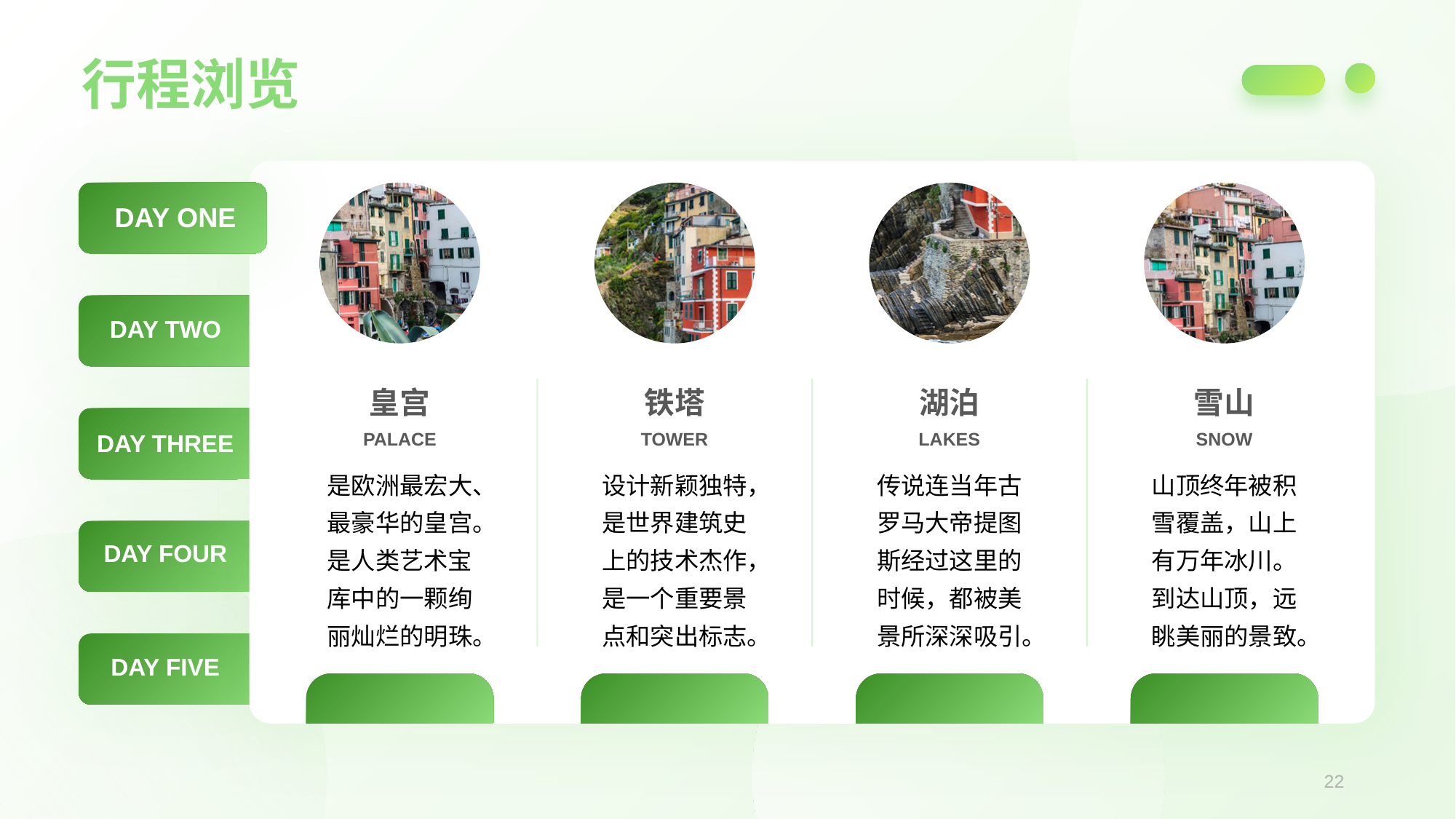

行程浏览

DAY ONE

DAY TWO
皇宫
铁塔
湖泊
雪山

PALACE
TOWER
LAKES
SNOW
DAY THREE
是欧洲最宏大、最豪华的皇宫。是人类艺术宝库中的一颗绚丽灿烂的明珠。
设计新颖独特，是世界建筑史上的技术杰作，是一个重要景点和突出标志。
传说连当年古罗马大帝提图斯经过这里的时候，都被美景所深深吸引。
山顶终年被积雪覆盖，山上有万年冰川。到达山顶，远眺美丽的景致。

DAY FOUR

DAY FIVE

22